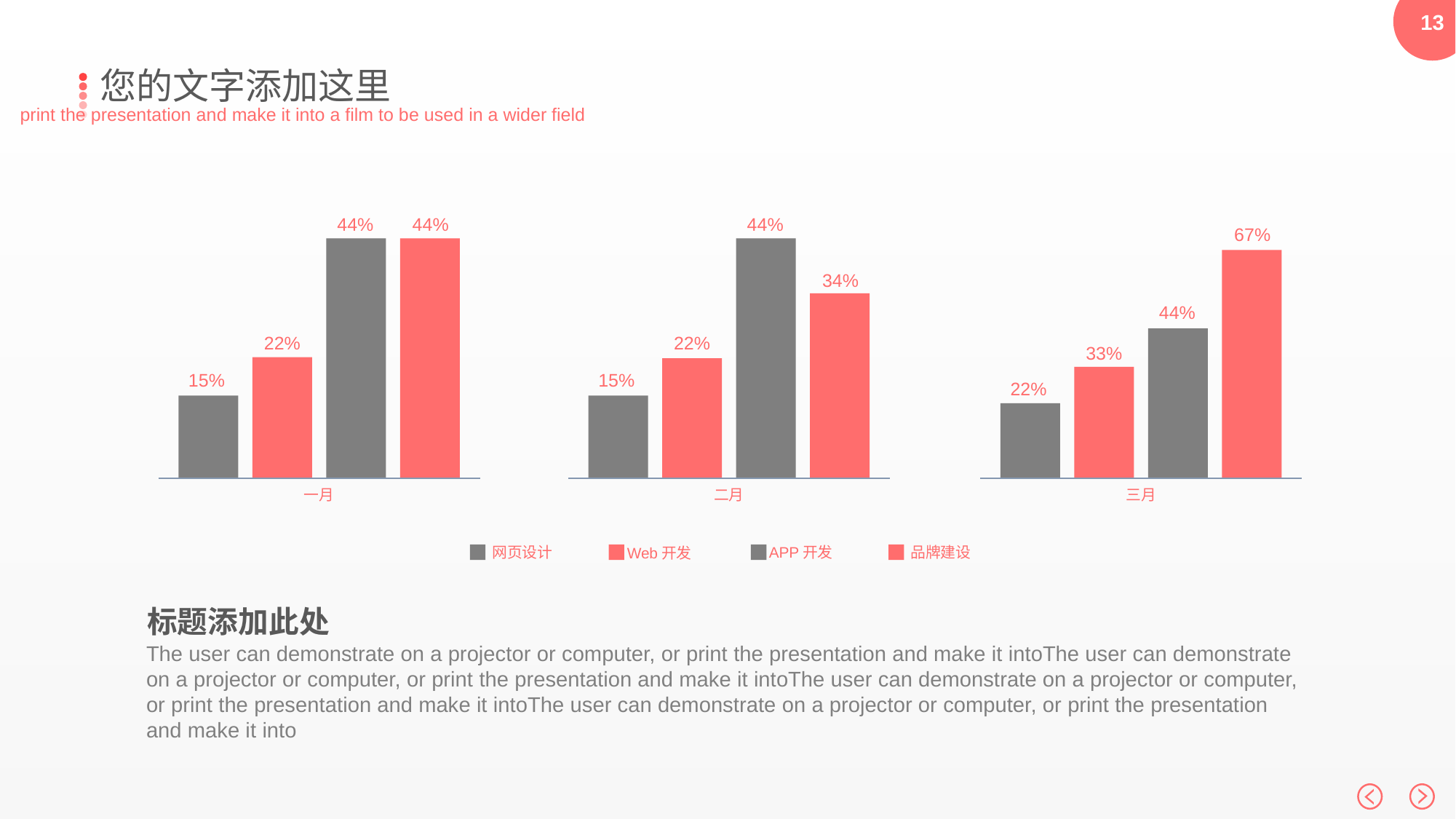

您的文字添加这里
print the presentation and make it into a film to be used in a wider field
44%
44%

22%

15%

一月
44%

34%

22%

15%

二月
67%

44%

33%

22%

三月
网页设计

APP开发

品牌建设

Web开发

标题添加此处
The user can demonstrate on a projector or computer, or print the presentation and make it intoThe user can demonstrate on a projector or computer, or print the presentation and make it intoThe user can demonstrate on a projector or computer, or print the presentation and make it intoThe user can demonstrate on a projector or computer, or print the presentation and make it into